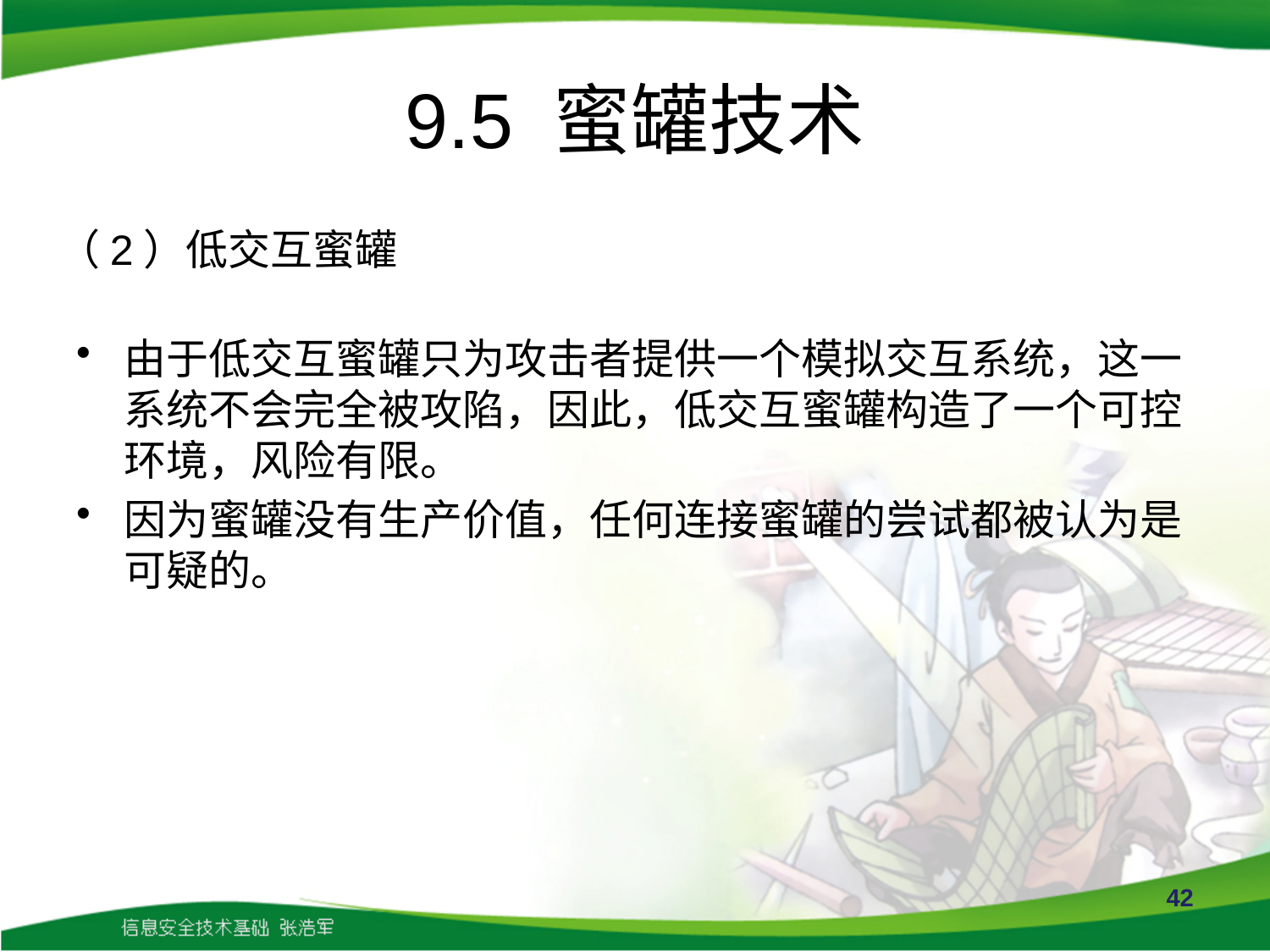

# 9.5 蜜罐技术
（2）低交互蜜罐
由于低交互蜜罐只为攻击者提供一个模拟交互系统，这一系统不会完全被攻陷，因此，低交互蜜罐构造了一个可控环境，风险有限。
因为蜜罐没有生产价值，任何连接蜜罐的尝试都被认为是可疑的。
42